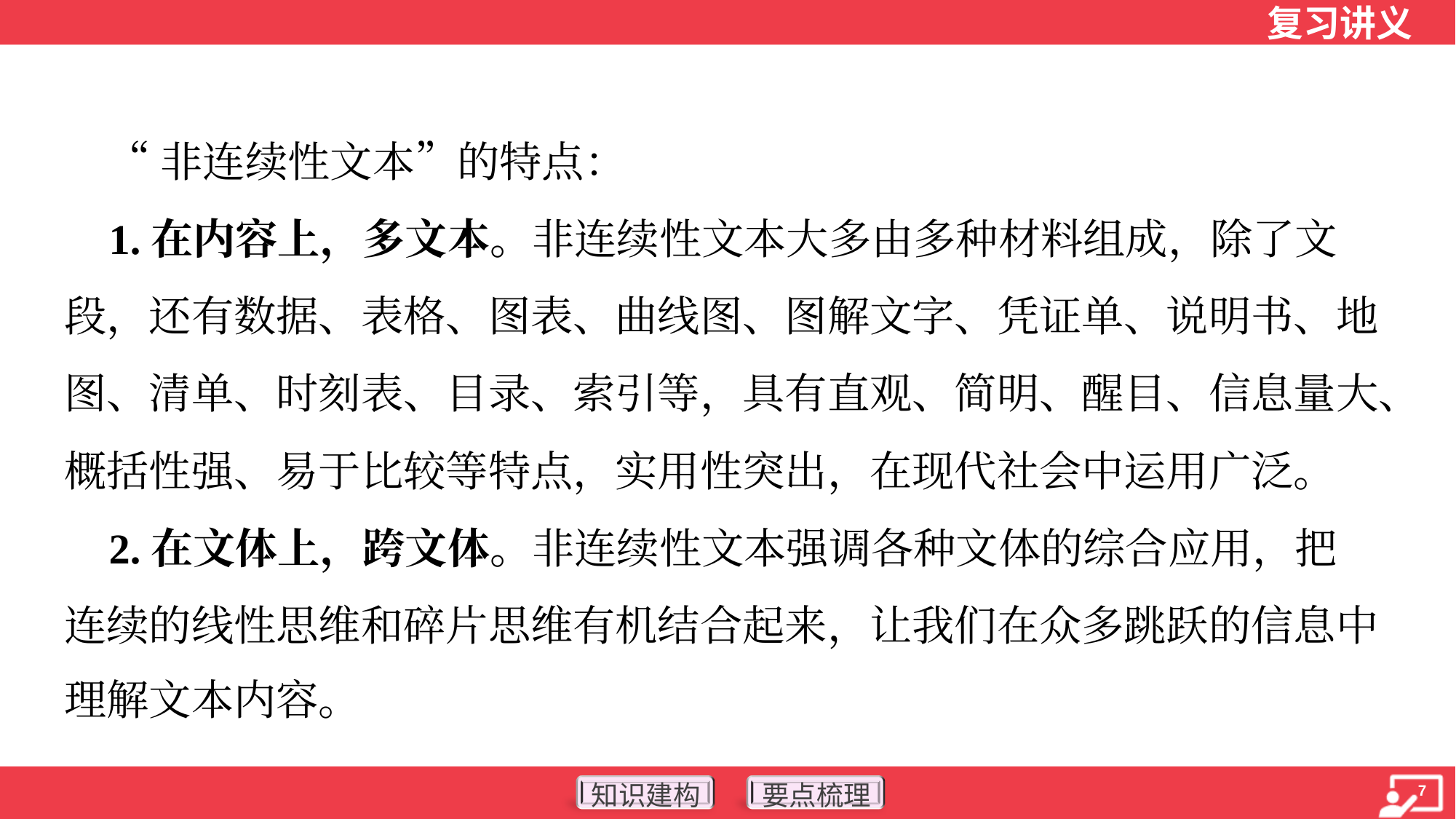

“非连续性文本”的特点：
    1.在内容上，多文本。非连续性文本大多由多种材料组成，除了文
段，还有数据、表格、图表、曲线图、图解文字、凭证单、说明书、地
图、清单、时刻表、目录、索引等，具有直观、简明、醒目、信息量大、
概括性强、易于比较等特点，实用性突出，在现代社会中运用广泛。
    2.在文体上，跨文体。非连续性文本强调各种文体的综合应用，把
连续的线性思维和碎片思维有机结合起来，让我们在众多跳跃的信息中
理解文本内容。